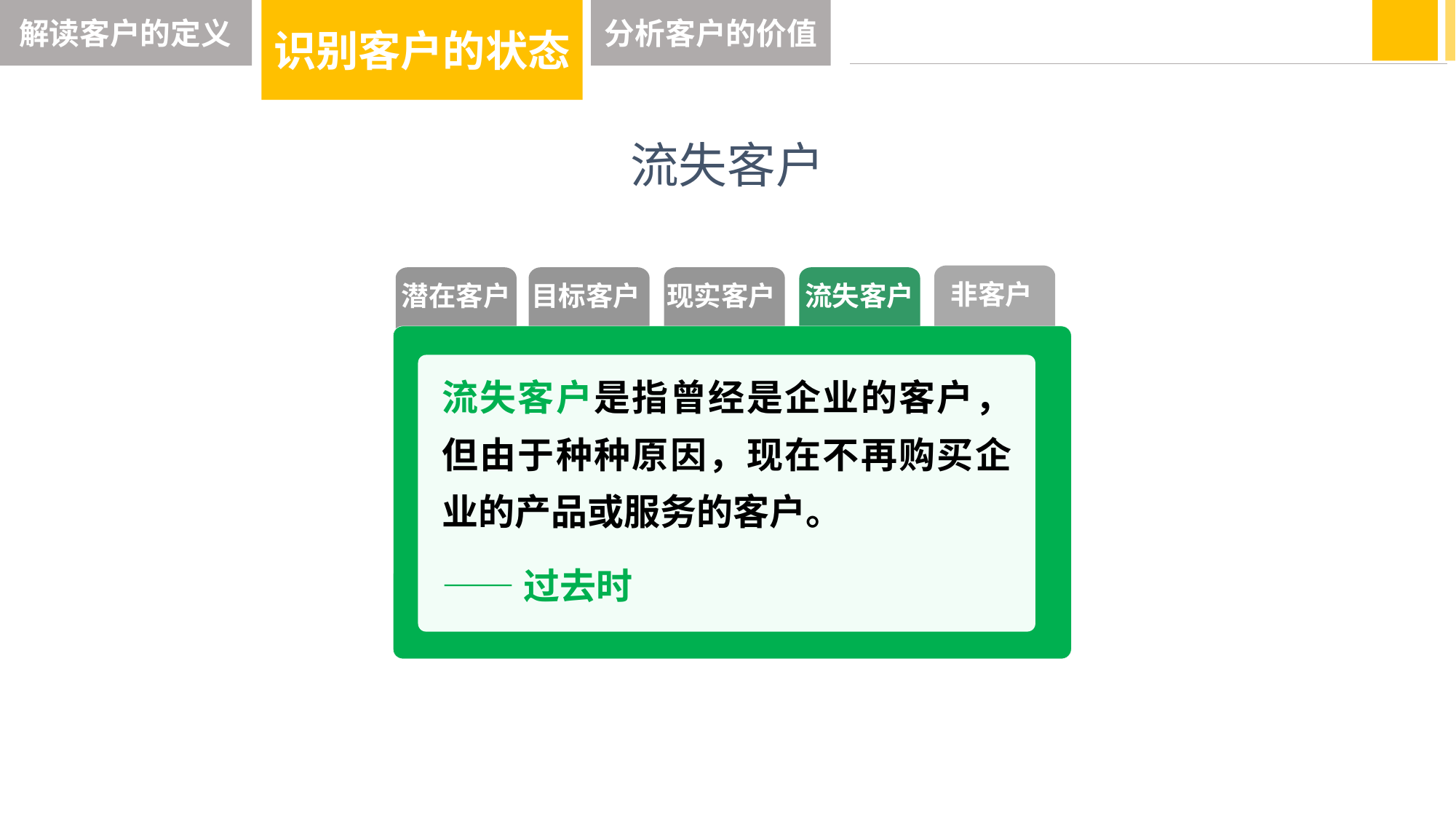

解读客户的定义
识别客户的状态
分析客户的价值

流失客户
非客户
潜在客户
目标客户
现实客户
流失客户

流失客户是指曾经是企业的客户，但由于种种原因，现在不再购买企业的产品或服务的客户。
——过去时